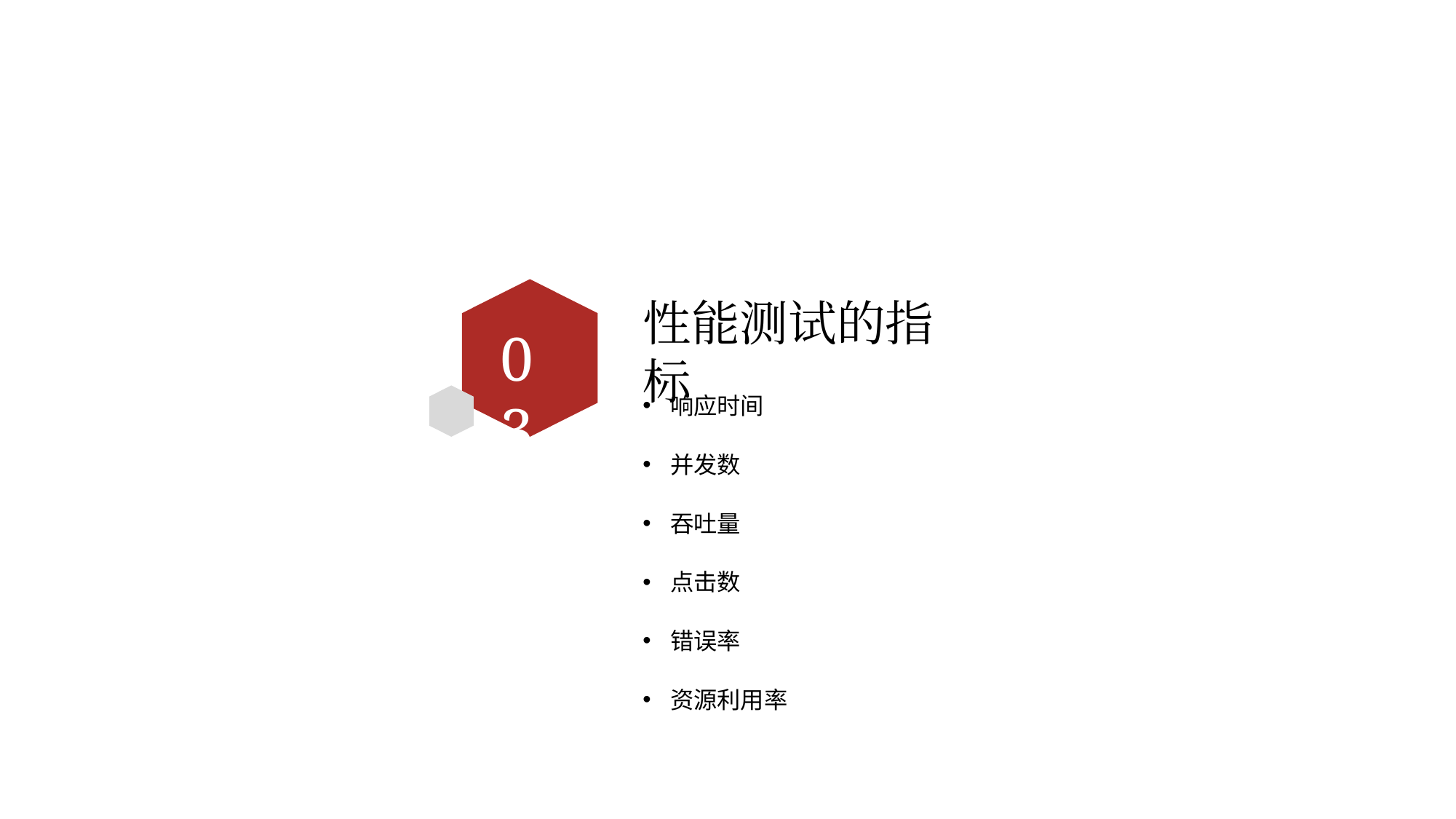

性能测试的指标
03
响应时间
并发数
吞吐量
点击数
错误率
资源利用率